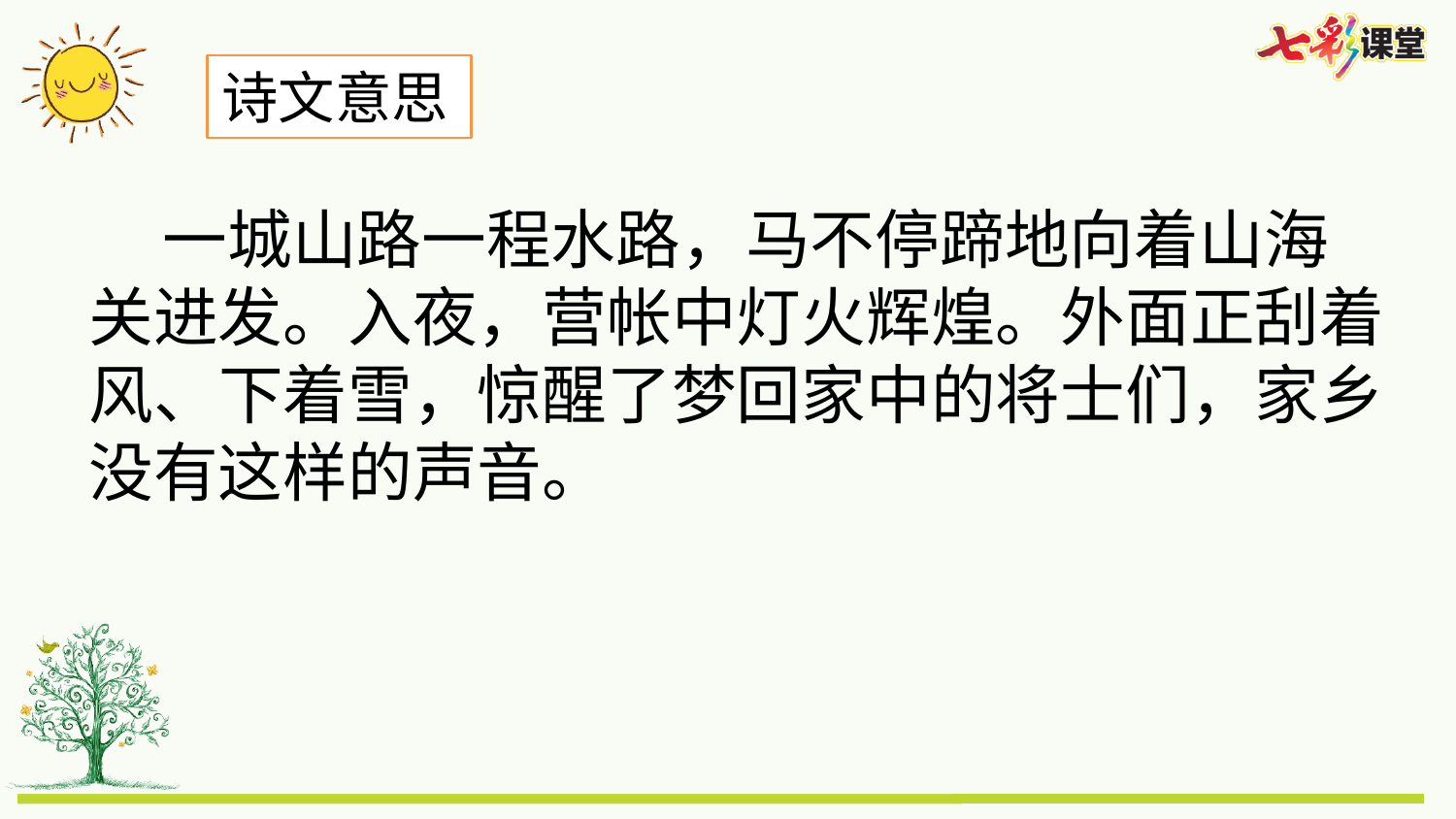

诗文意思
    一城山路一程水路，马不停蹄地向着山海关进发。入夜，营帐中灯火辉煌。外面正刮着风、下着雪，惊醒了梦回家中的将士们，家乡没有这样的声音。